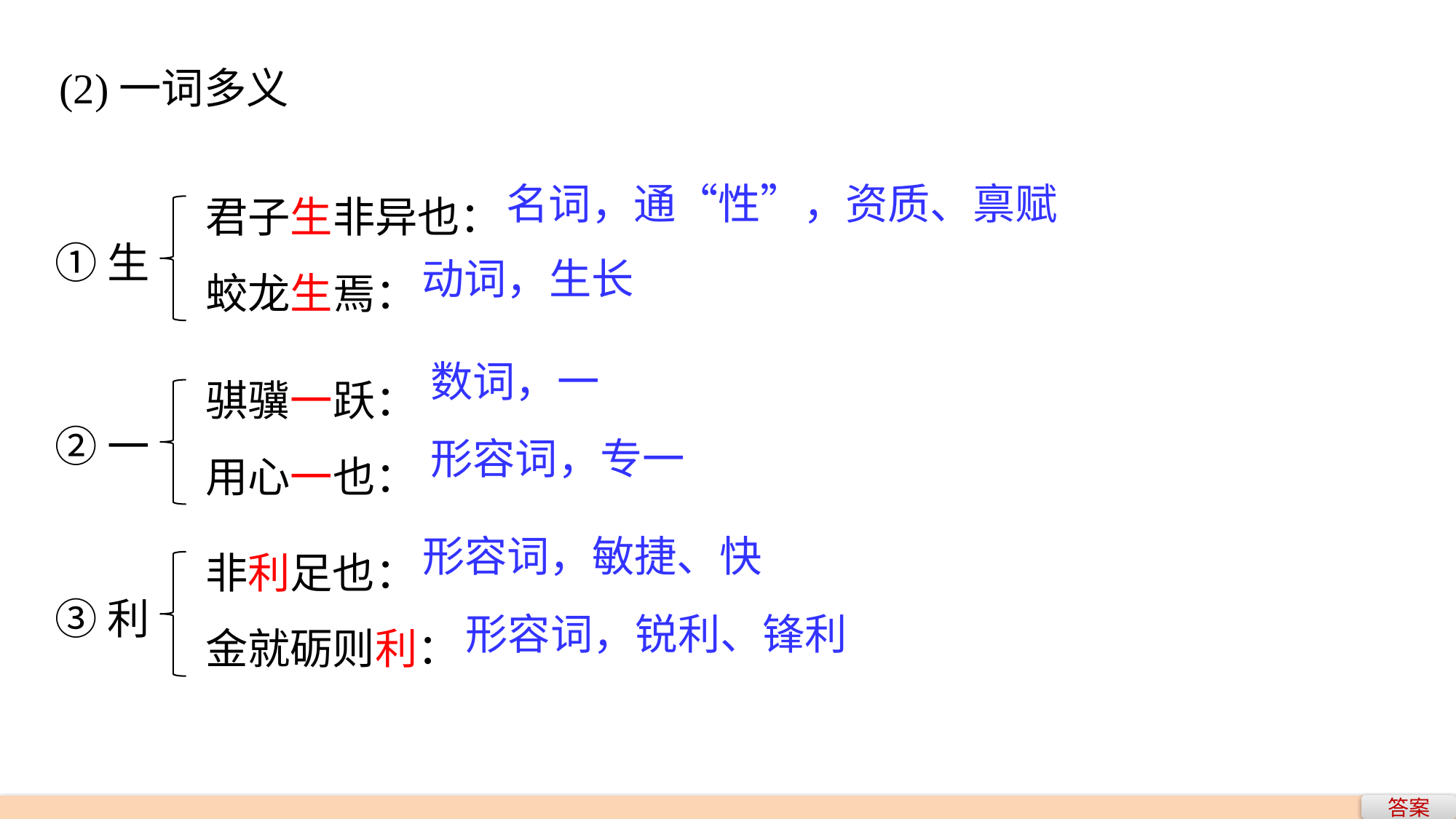

(2)一词多义
君子生非异也：
蛟龙生焉：
名词，通“性”，资质、禀赋

①生
动词，生长
骐骥一跃：
用心一也：
数词，一

②一
形容词，专一
非利足也：
金就砺则利：
形容词，敏捷、快

③利
形容词，锐利、锋利
答案